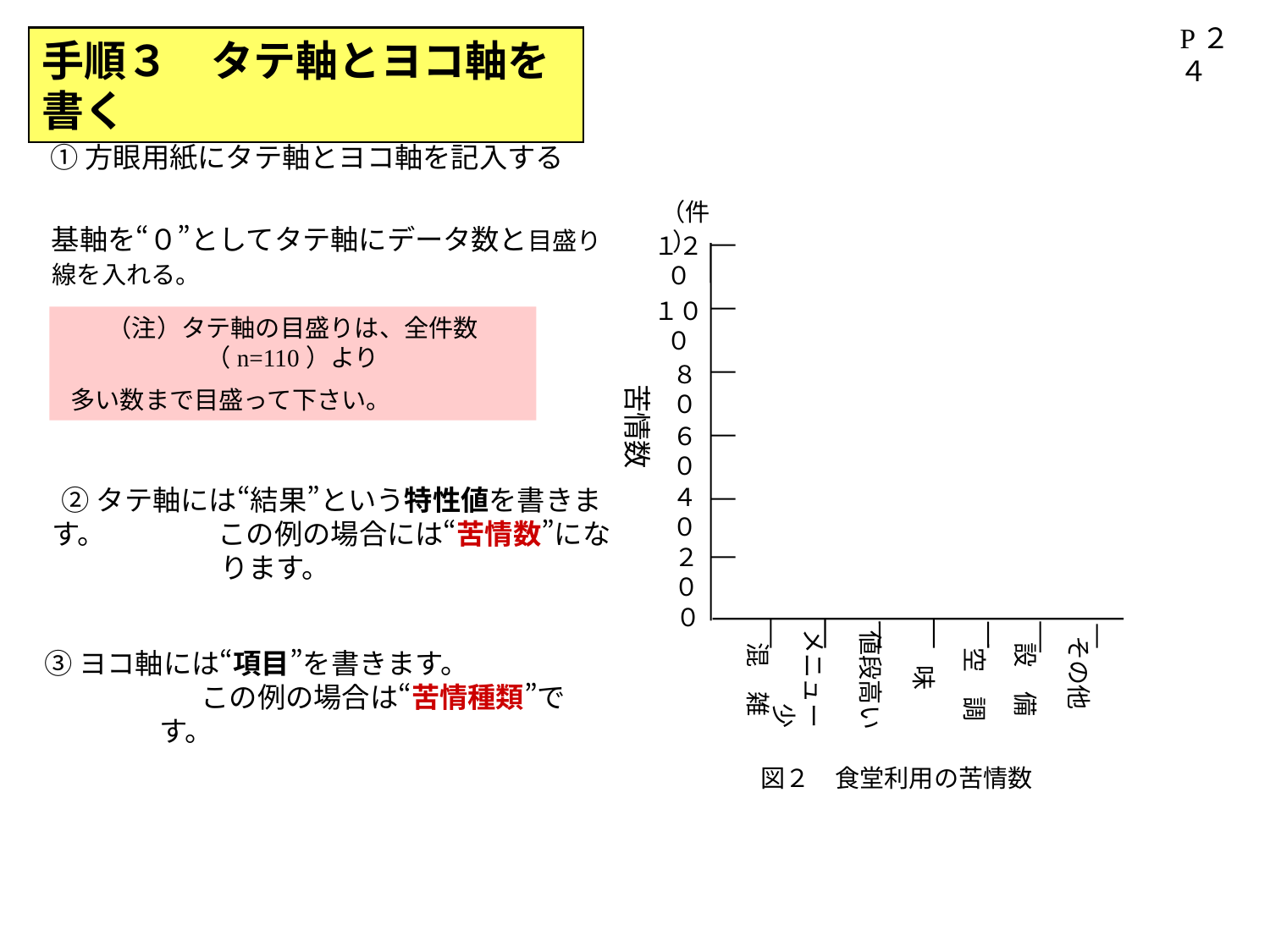

P２４
手順３　タテ軸とヨコ軸を書く
①方眼用紙にタテ軸とヨコ軸を記入する

（件）
苦情数
②タテ軸には“結果”という特性値を書きます。　　　　この例の場合には“苦情数”になります。
基軸を“０”としてタテ軸にデータ数と目盛り線を入れる。
１２０

１００
（注）タテ軸の目盛りは、全件数（n=110）より
多い数まで目盛って下さい。

８０

６０

４０

２０

０
メニュー少
値段高い
　空　調
その他
味
混　雑
設　備

③ヨコ軸には“項目”を書きます。　　　　　　　　　この例の場合は“苦情種類”です。
図２　食堂利用の苦情数